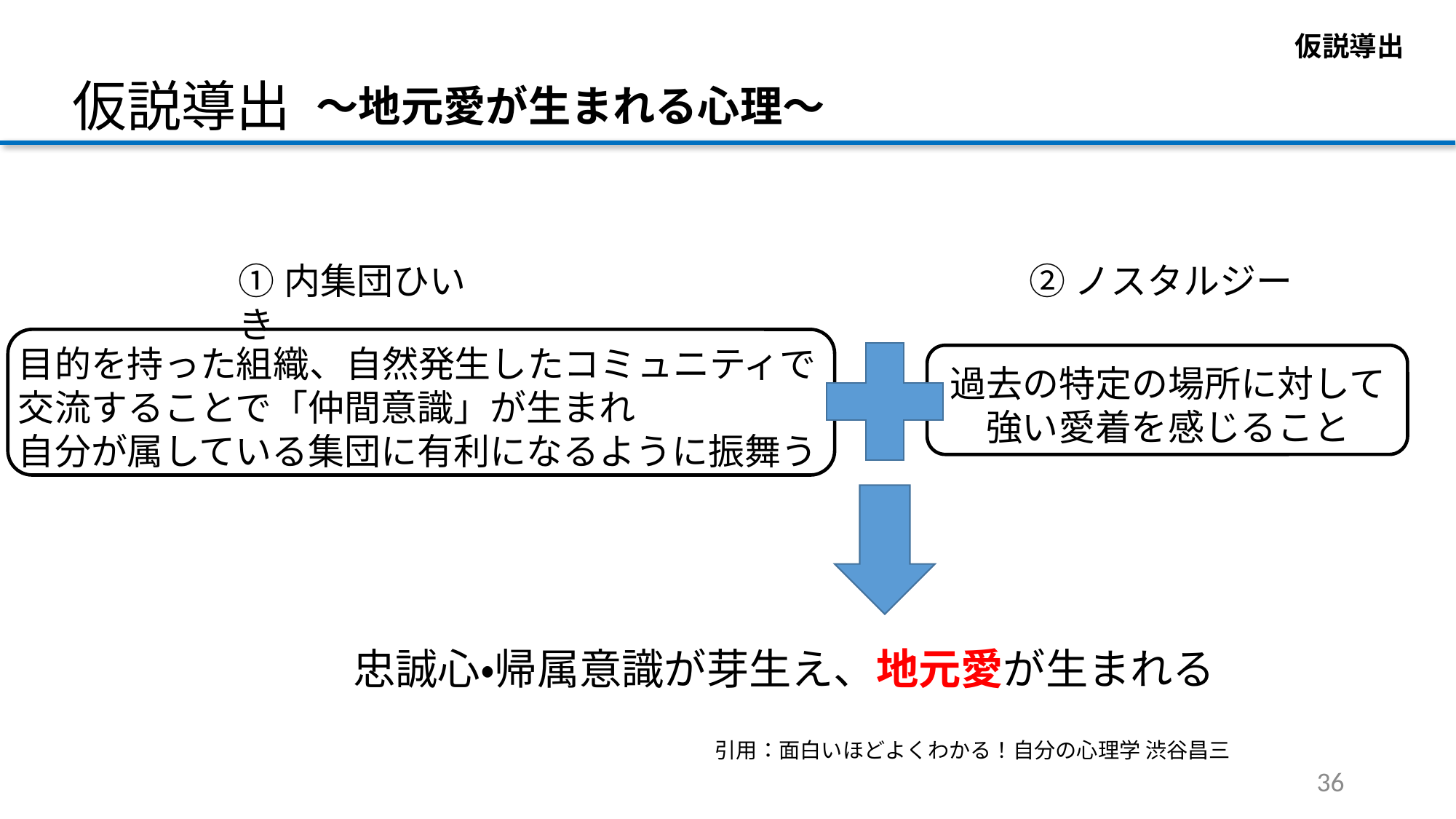

仮説導出
仮説導出
～地元愛が生まれる心理～
②ノスタルジー
①内集団ひいき

目的を持った組織、自然発生したコミュニティで
交流することで「仲間意識」が生まれ
自分が属している集団に有利になるように振舞う

過去の特定の場所に対して
強い愛着を感じること

忠誠心・帰属意識が芽生え、地元愛が生まれる
引用：面白いほどよくわかる！自分の心理学 渋谷昌三
36